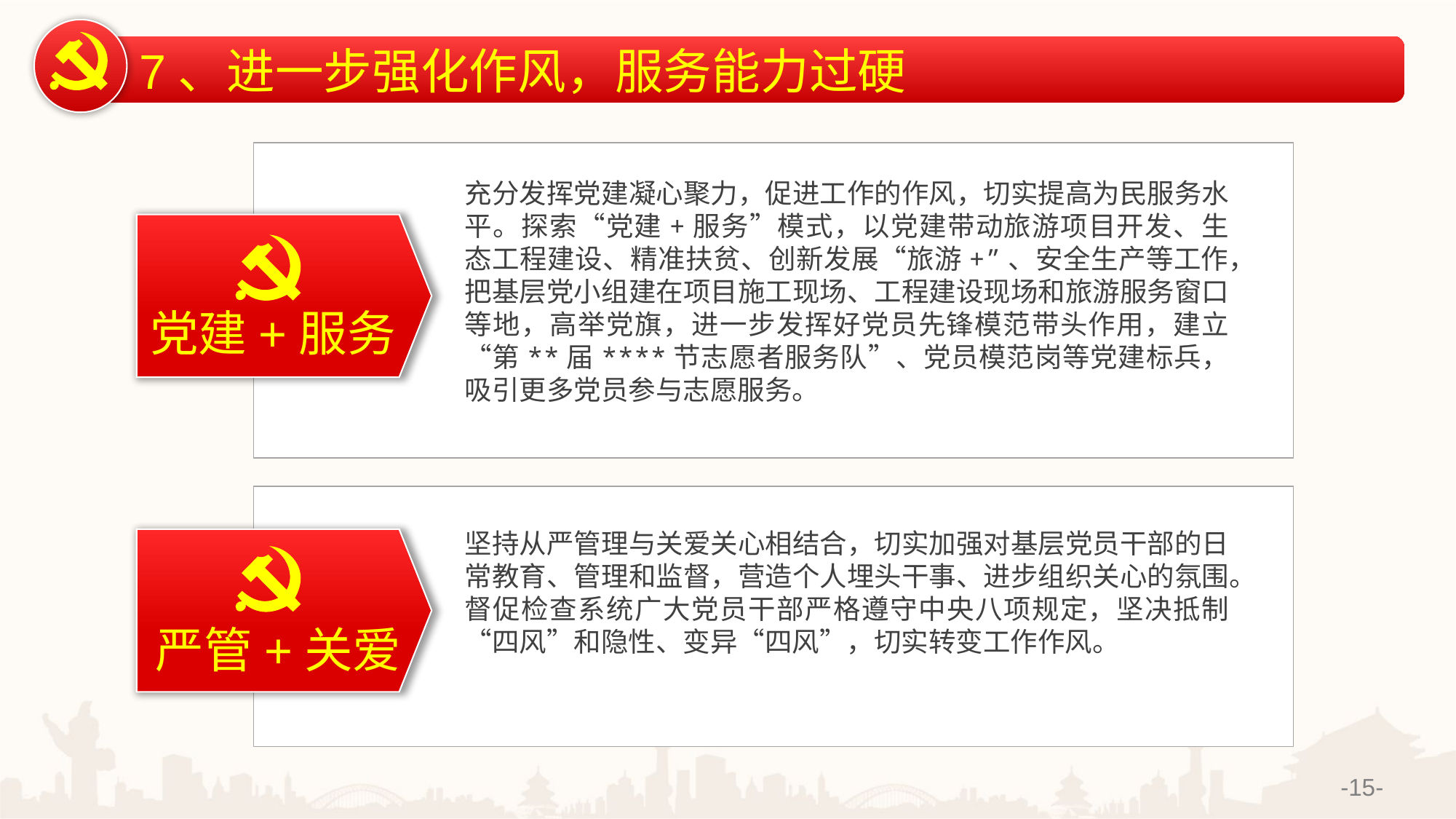

7、进一步强化作风，服务能力过硬

充分发挥党建凝心聚力，促进工作的作风，切实提高为民服务水平。探索“党建+服务”模式，以党建带动旅游项目开发、生态工程建设、精准扶贫、创新发展“旅游+”、安全生产等工作，把基层党小组建在项目施工现场、工程建设现场和旅游服务窗口等地，高举党旗，进一步发挥好党员先锋模范带头作用，建立“第**届****节志愿者服务队”、党员模范岗等党建标兵，吸引更多党员参与志愿服务。

党建+服务

坚持从严管理与关爱关心相结合，切实加强对基层党员干部的日常教育、管理和监督，营造个人埋头干事、进步组织关心的氛围。督促检查系统广大党员干部严格遵守中央八项规定，坚决抵制“四风”和隐性、变异“四风”，切实转变工作作风。

严管+关爱